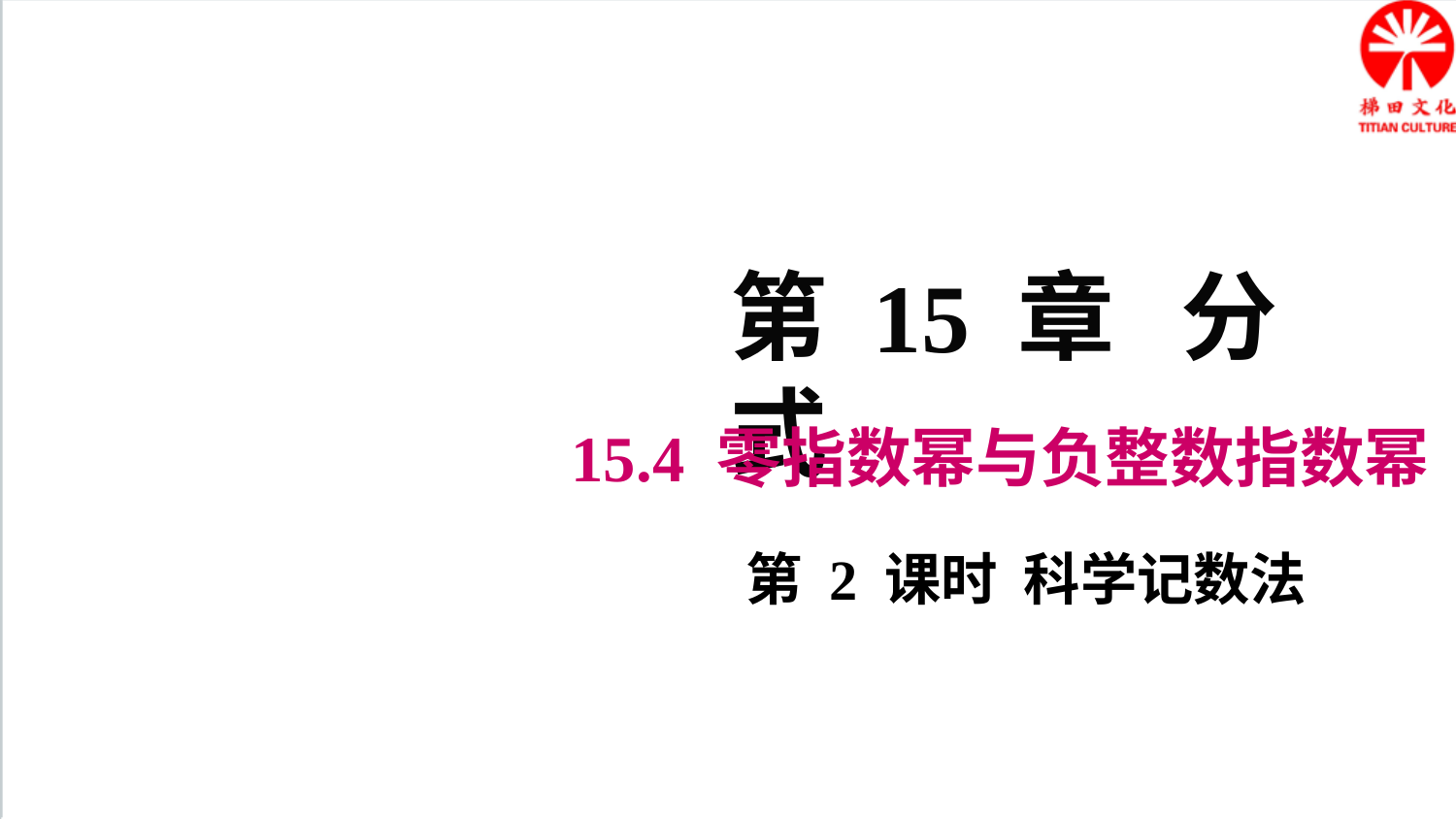

第 15 章   分 式
15.4 零指数幂与负整数指数幂
第 2 课时  科学记数法